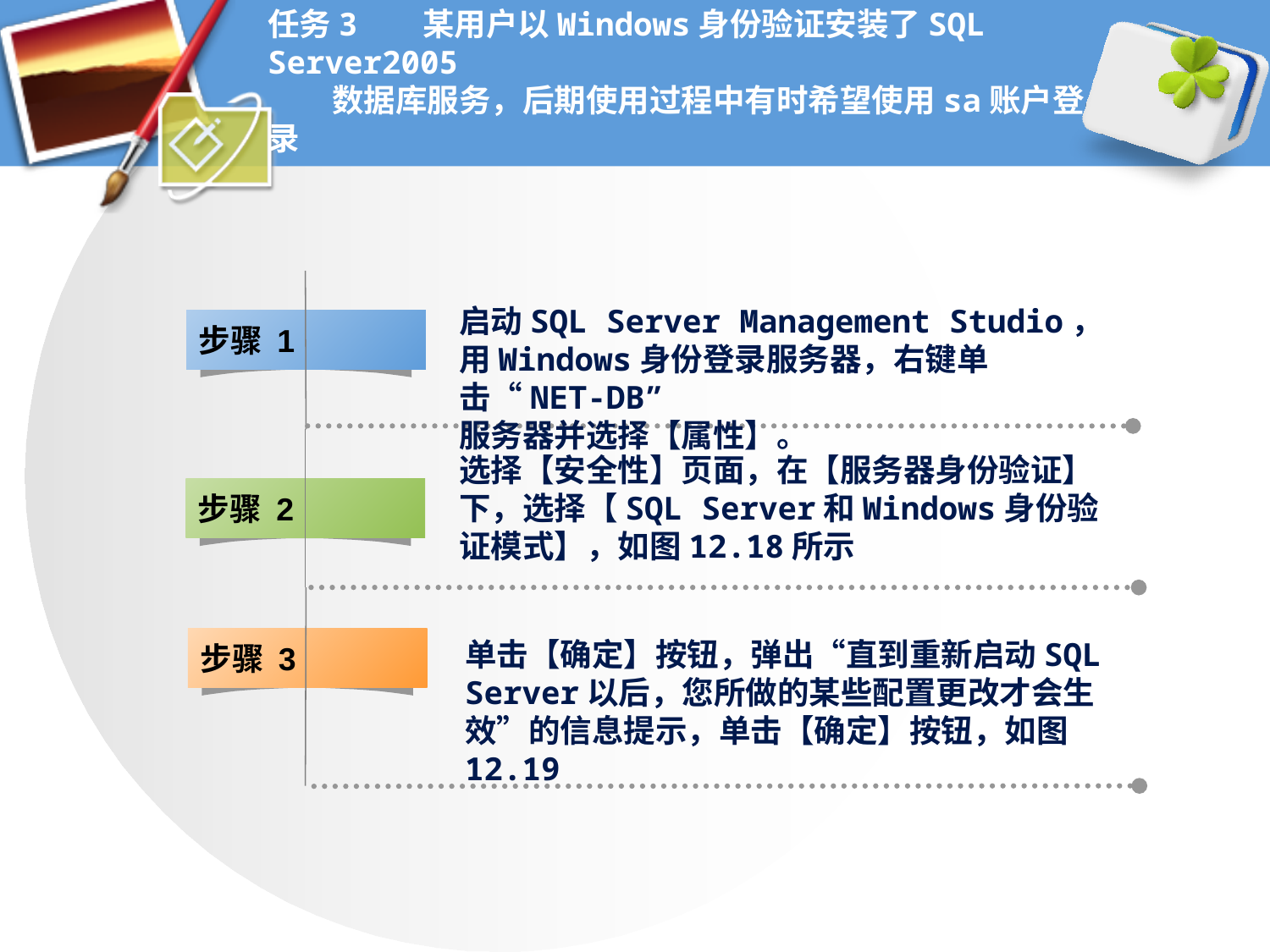

# 任务3   某用户以Windows身份验证安装了SQL Server2005 数据库服务，后期使用过程中有时希望使用sa账户登录
启动SQL Server Management Studio，用Windows身份登录服务器，右键单击“NET-DB”
服务器并选择【属性】。
步骤 1

选择【安全性】页面，在【服务器身份验证】下，选择【SQL Server和Windows身份验证模式】，如图12.18所示
步骤 2

步骤 3

单击【确定】按钮，弹出“直到重新启动SQL
Server以后，您所做的某些配置更改才会生效”的信息提示，单击【确定】按钮，如图12.19